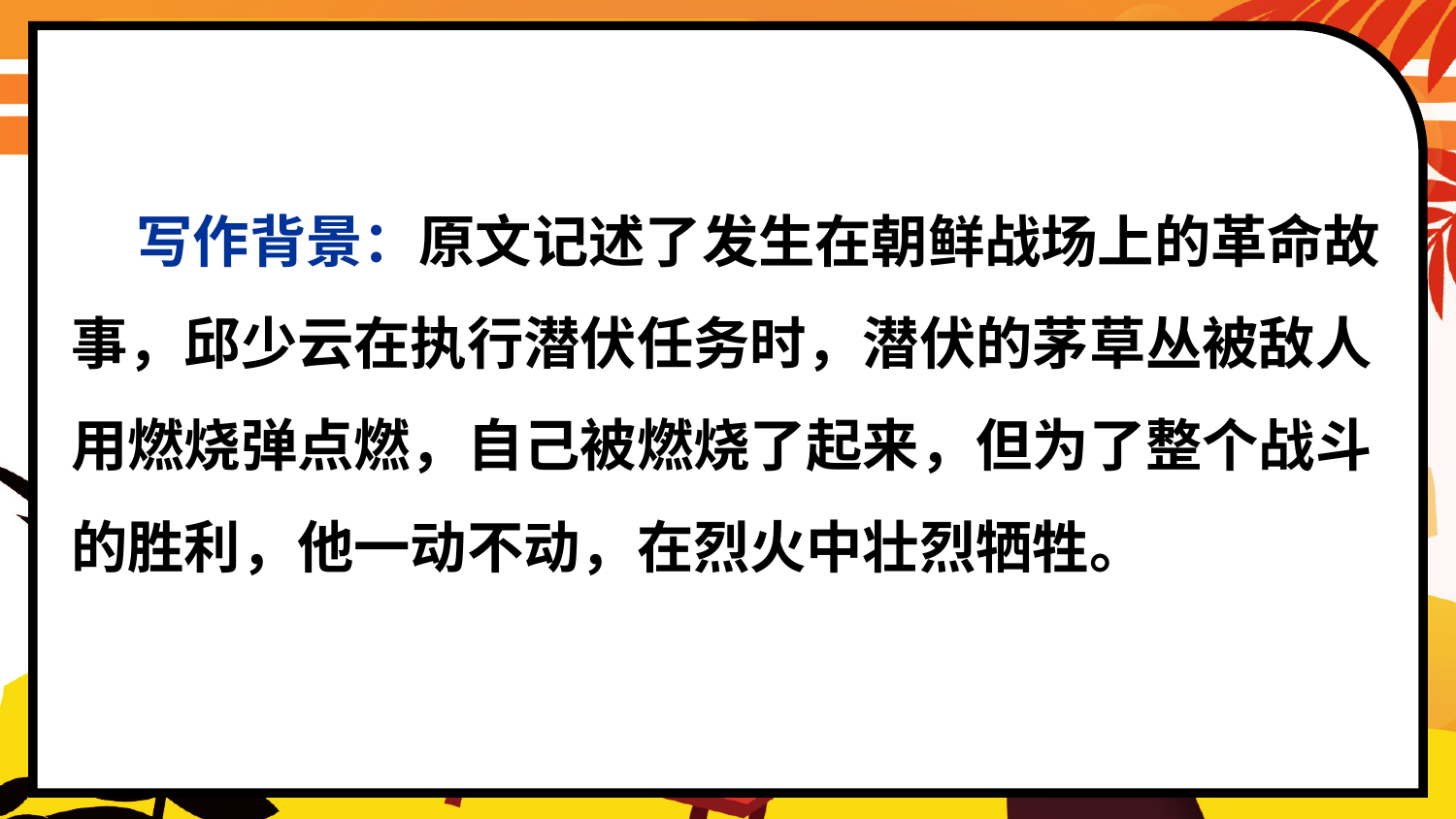

写作背景：原文记述了发生在朝鲜战场上的革命故事，邱少云在执行潜伏任务时，潜伏的茅草丛被敌人用燃烧弹点燃，自己被燃烧了起来，但为了整个战斗的胜利，他一动不动，在烈火中壮烈牺牲。